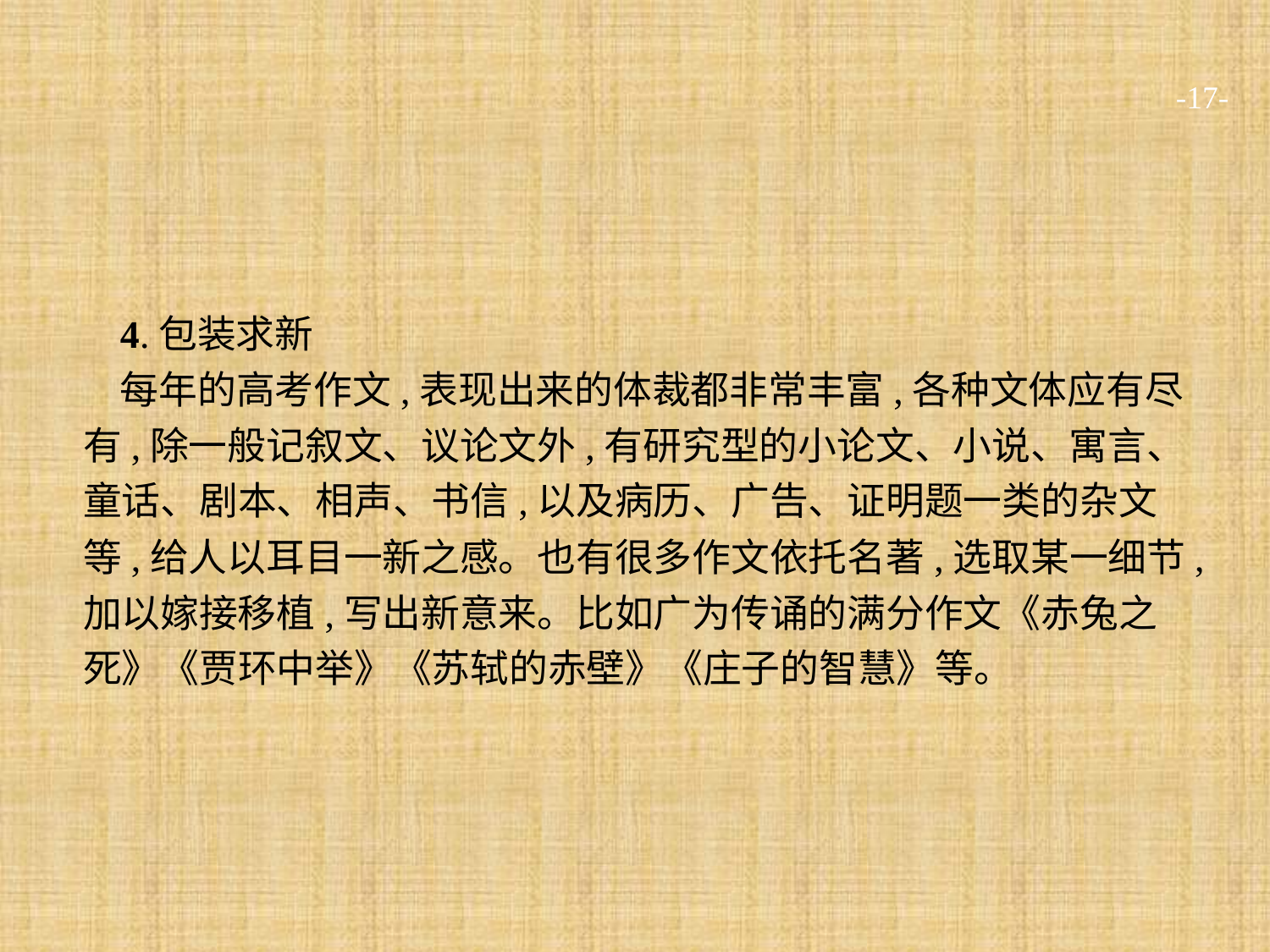

-17-
4.包装求新
每年的高考作文,表现出来的体裁都非常丰富,各种文体应有尽有,除一般记叙文、议论文外,有研究型的小论文、小说、寓言、童话、剧本、相声、书信,以及病历、广告、证明题一类的杂文等,给人以耳目一新之感。也有很多作文依托名著,选取某一细节,加以嫁接移植,写出新意来。比如广为传诵的满分作文《赤兔之死》《贾环中举》《苏轼的赤壁》《庄子的智慧》等。